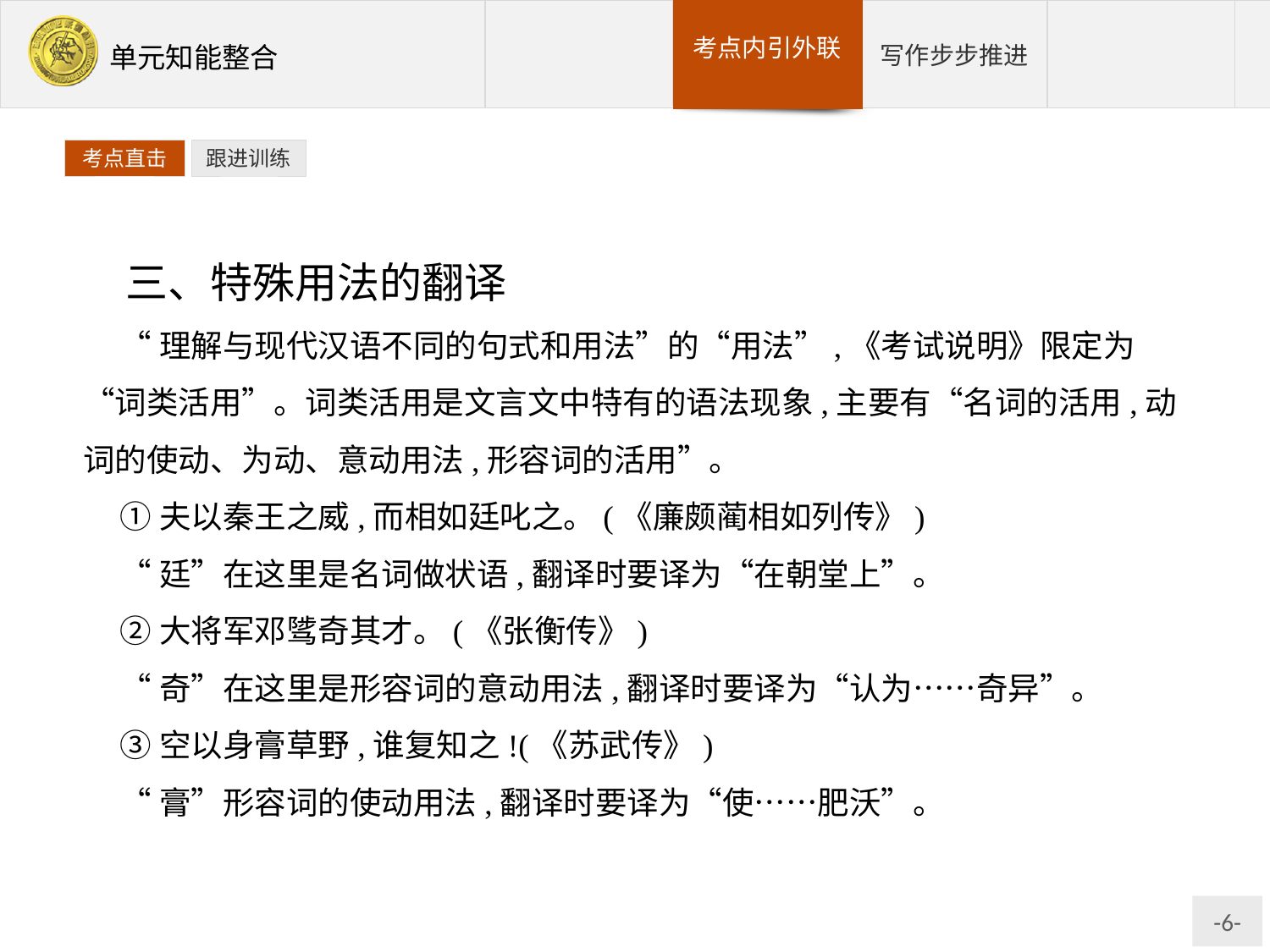

考点直击
跟进训练
三、特殊用法的翻译
“理解与现代汉语不同的句式和用法”的“用法”,《考试说明》限定为“词类活用”。词类活用是文言文中特有的语法现象,主要有“名词的活用,动词的使动、为动、意动用法,形容词的活用”。
①夫以秦王之威,而相如廷叱之。(《廉颇蔺相如列传》)
“廷”在这里是名词做状语,翻译时要译为“在朝堂上”。
②大将军邓骘奇其才。(《张衡传》)
“奇”在这里是形容词的意动用法,翻译时要译为“认为……奇异”。
③空以身膏草野,谁复知之!(《苏武传》)
“膏”形容词的使动用法,翻译时要译为“使……肥沃”。